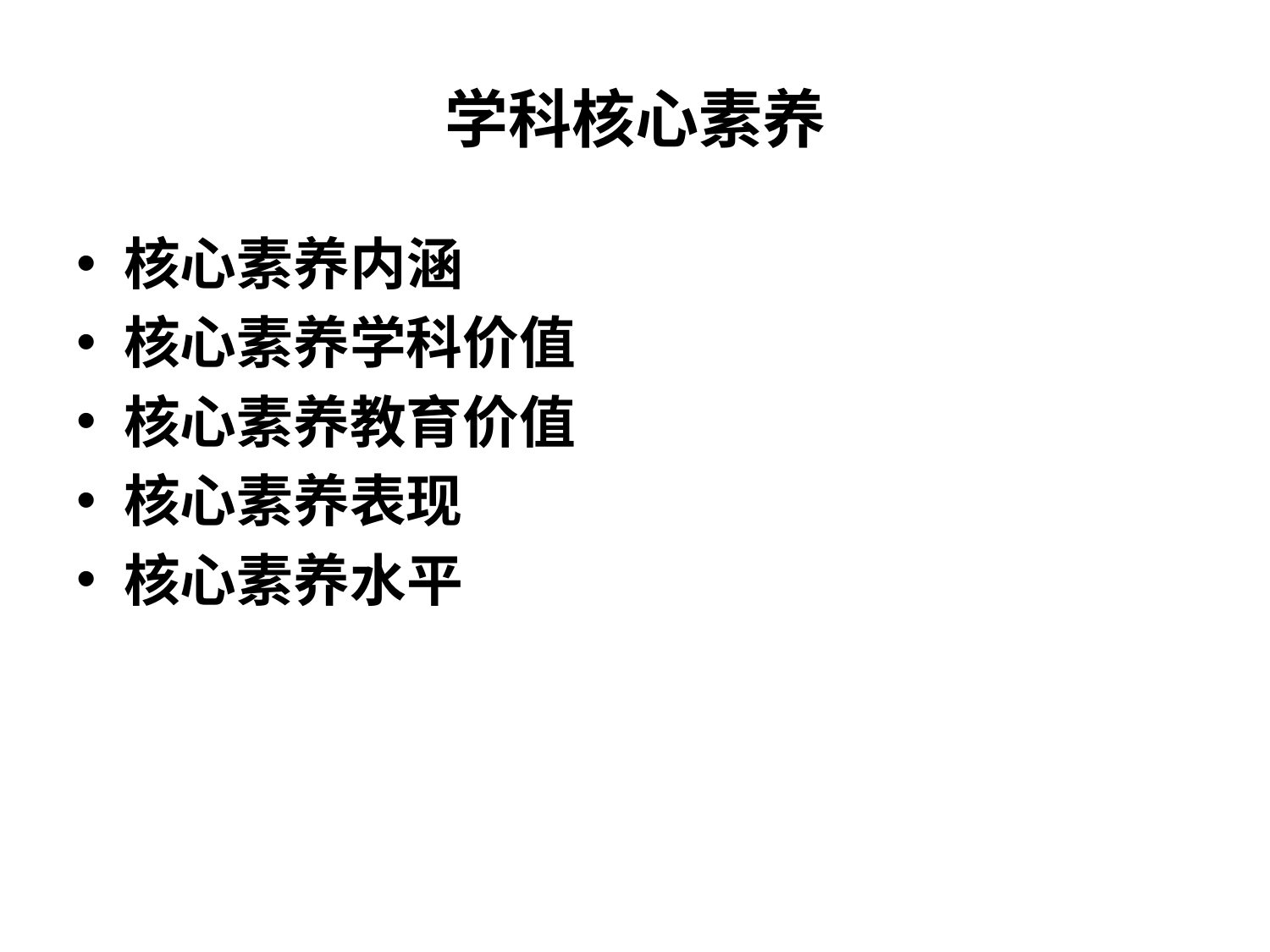

# 学科核心素养
核心素养内涵
核心素养学科价值
核心素养教育价值
核心素养表现
核心素养水平